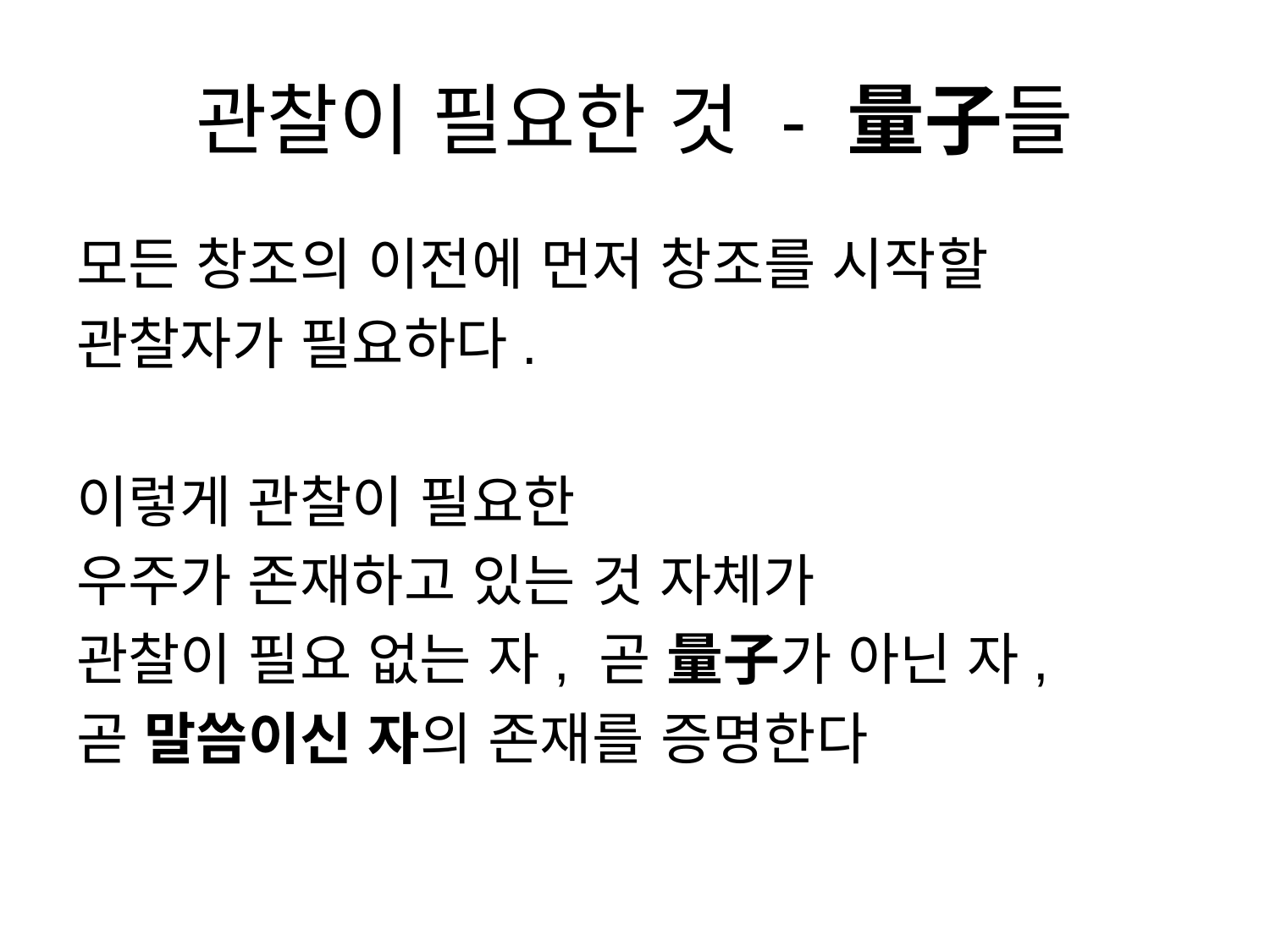

# 관찰이 필요한 것 - 量子들
모든 창조의 이전에 먼저 창조를 시작할
관찰자가 필요하다.

이렇게 관찰이 필요한
우주가 존재하고 있는 것 자체가
관찰이 필요 없는 자, 곧 量子가 아닌 자,
곧 말씀이신 자의 존재를 증명한다